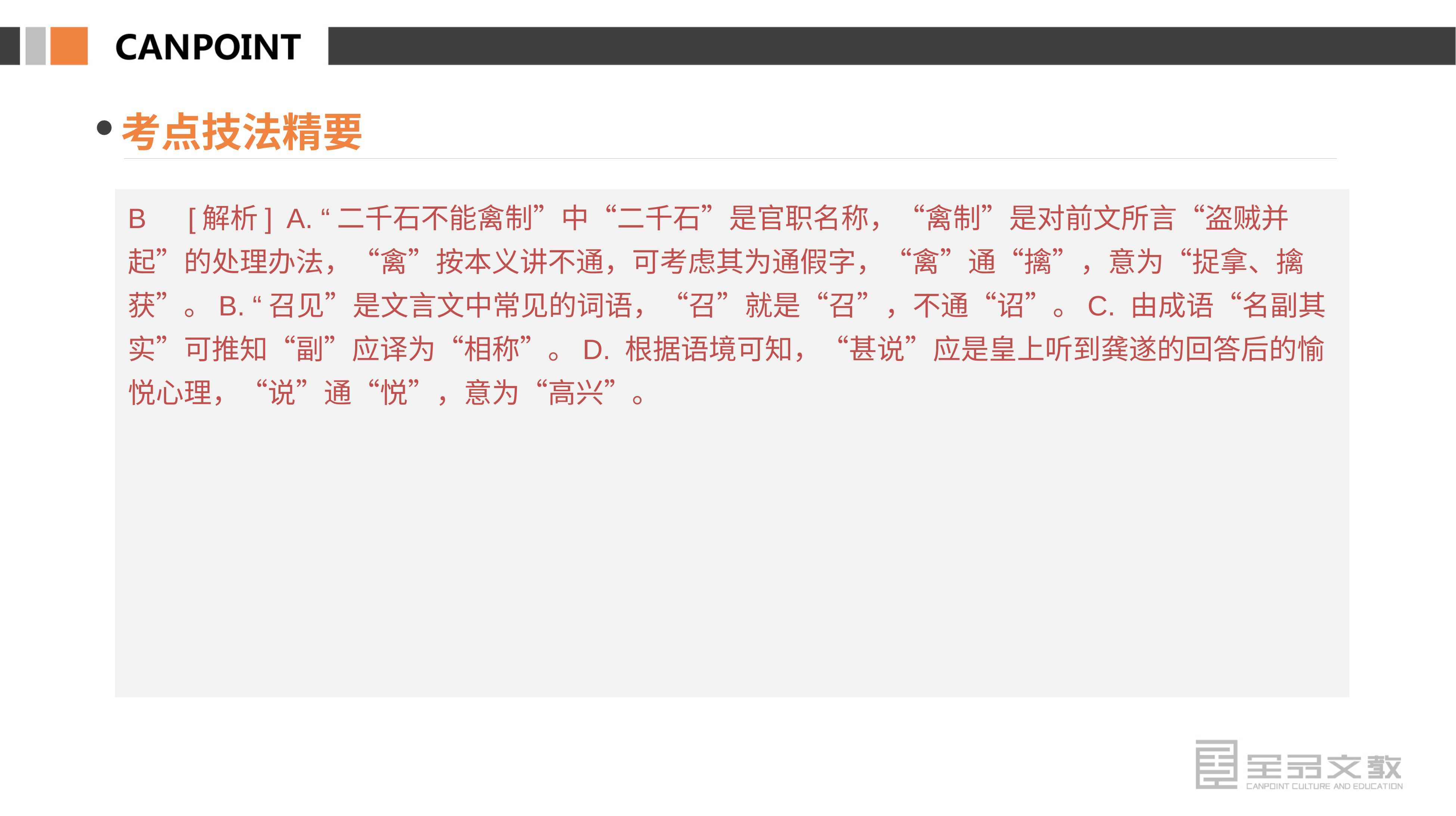

考点技法精要

B　[解析]  A. “二千石不能禽制”中“二千石”是官职名称，“禽制”是对前文所言“盗贼并起”的处理办法，“禽”按本义讲不通，可考虑其为通假字，“禽”通“擒”，意为“捉拿、擒获”。B. “召见”是文言文中常见的词语，“召”就是“召”，不通“诏”。C. 由成语“名副其实”可推知“副”应译为“相称”。D. 根据语境可知，“甚说”应是皇上听到龚遂的回答后的愉悦心理，“说”通“悦”，意为“高兴”。